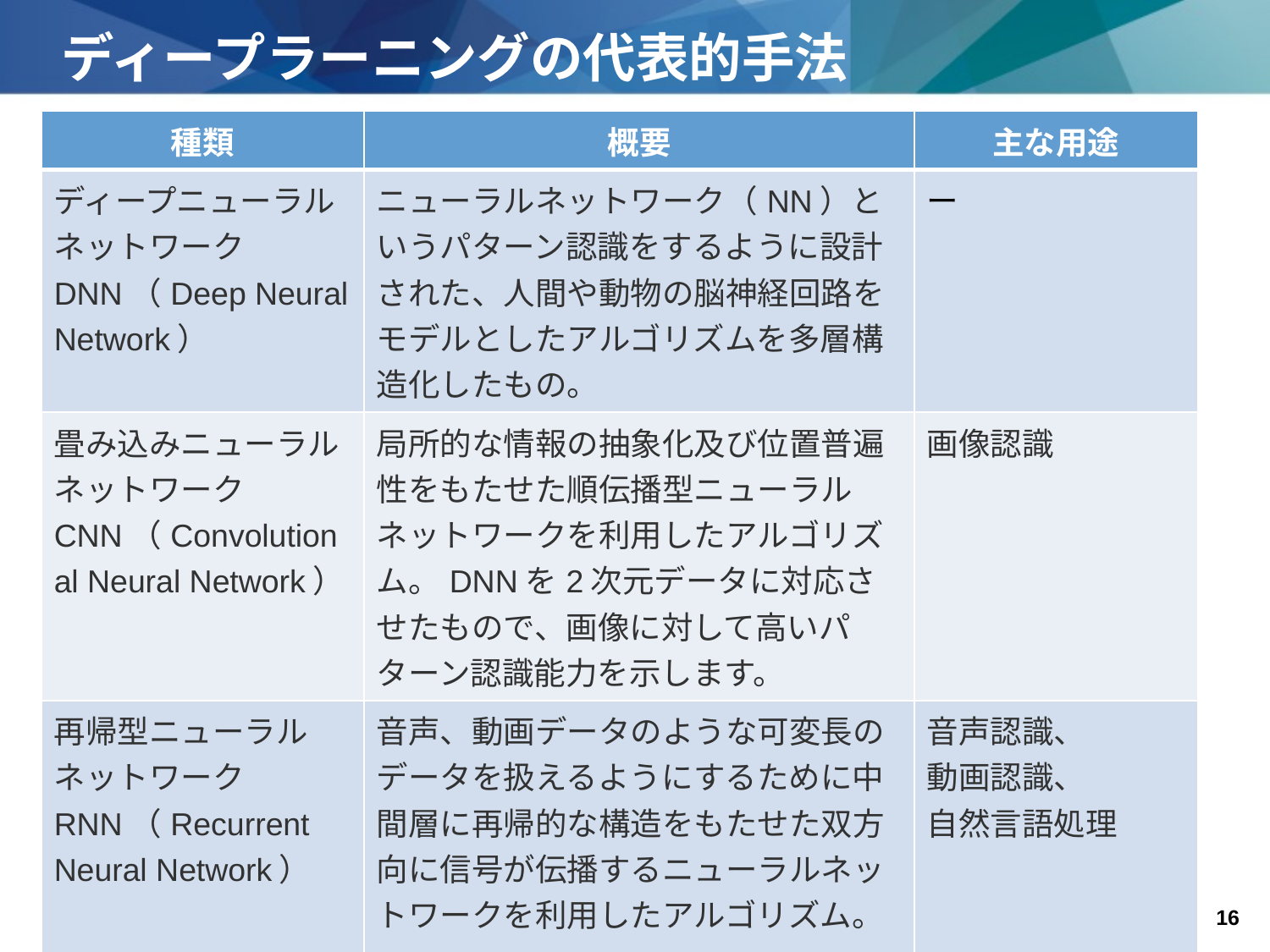

# ディープラーニングの代表的手法
| 種類 | 概要 | 主な用途 |
| --- | --- | --- |
| ディープニューラルネットワーク DNN（Deep Neural Network） | ニューラルネットワーク（NN）というパターン認識をするように設計された、人間や動物の脳神経回路をモデルとしたアルゴリズムを多層構造化したもの。 | ー |
| 畳み込みニューラルネットワーク CNN（Convolutional Neural Network） | 局所的な情報の抽象化及び位置普遍性をもたせた順伝播型ニューラルネットワークを利用したアルゴリズム。DNNを2次元データに対応させたもので、画像に対して高いパターン認識能力を示します。 | 画像認識 |
| 再帰型ニューラルネットワーク RNN（Recurrent Neural Network） | 音声、動画データのような可変長のデータを扱えるようにするために中間層に再帰的な構造をもたせた双方向に信号が伝播するニューラルネットワークを利用したアルゴリズム。 | 音声認識、 動画認識、 自然言語処理 |